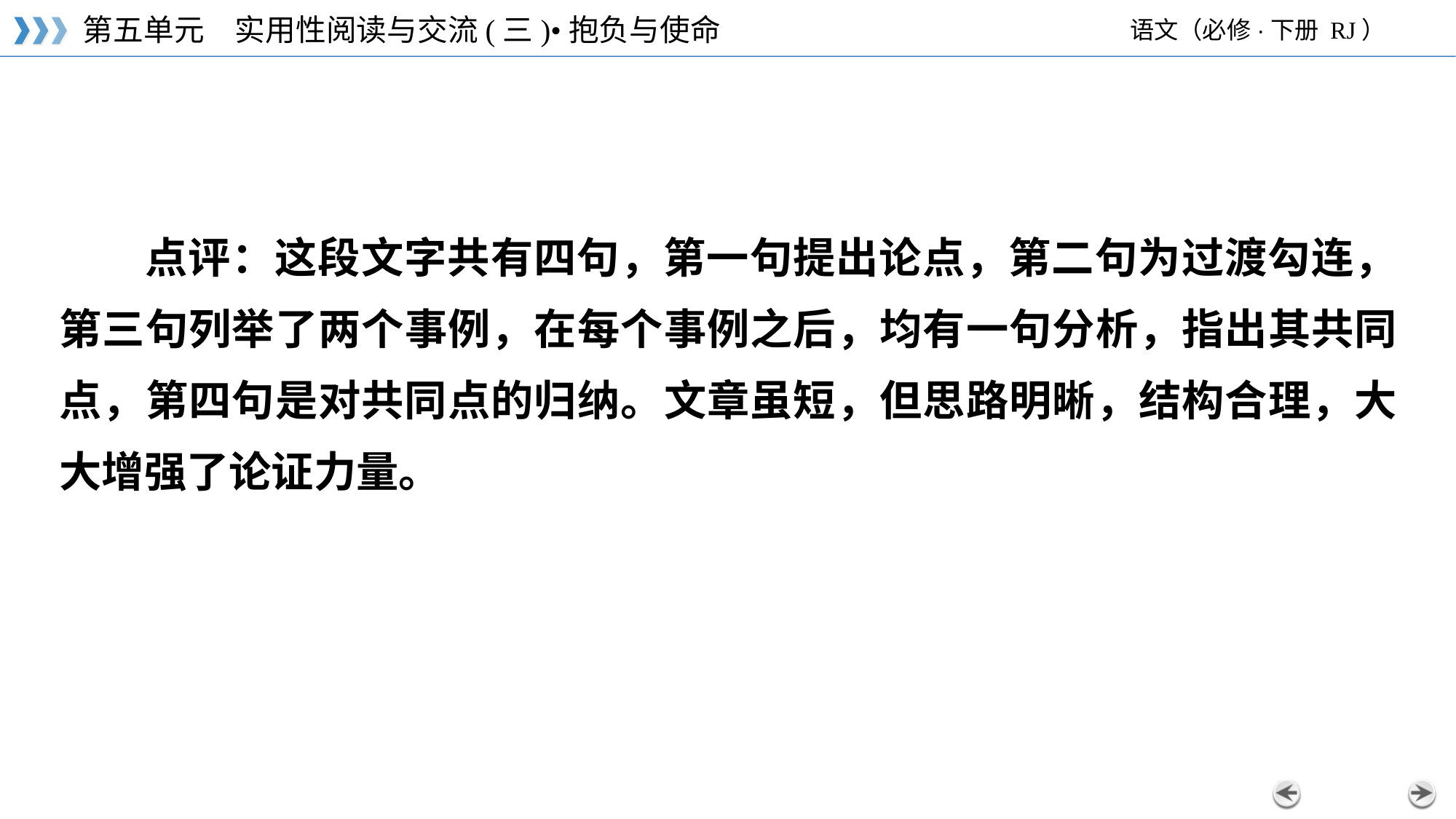

点评：这段文字共有四句，第一句提出论点，第二句为过渡勾连，第三句列举了两个事例，在每个事例之后，均有一句分析，指出其共同点，第四句是对共同点的归纳。文章虽短，但思路明晰，结构合理，大大增强了论证力量。